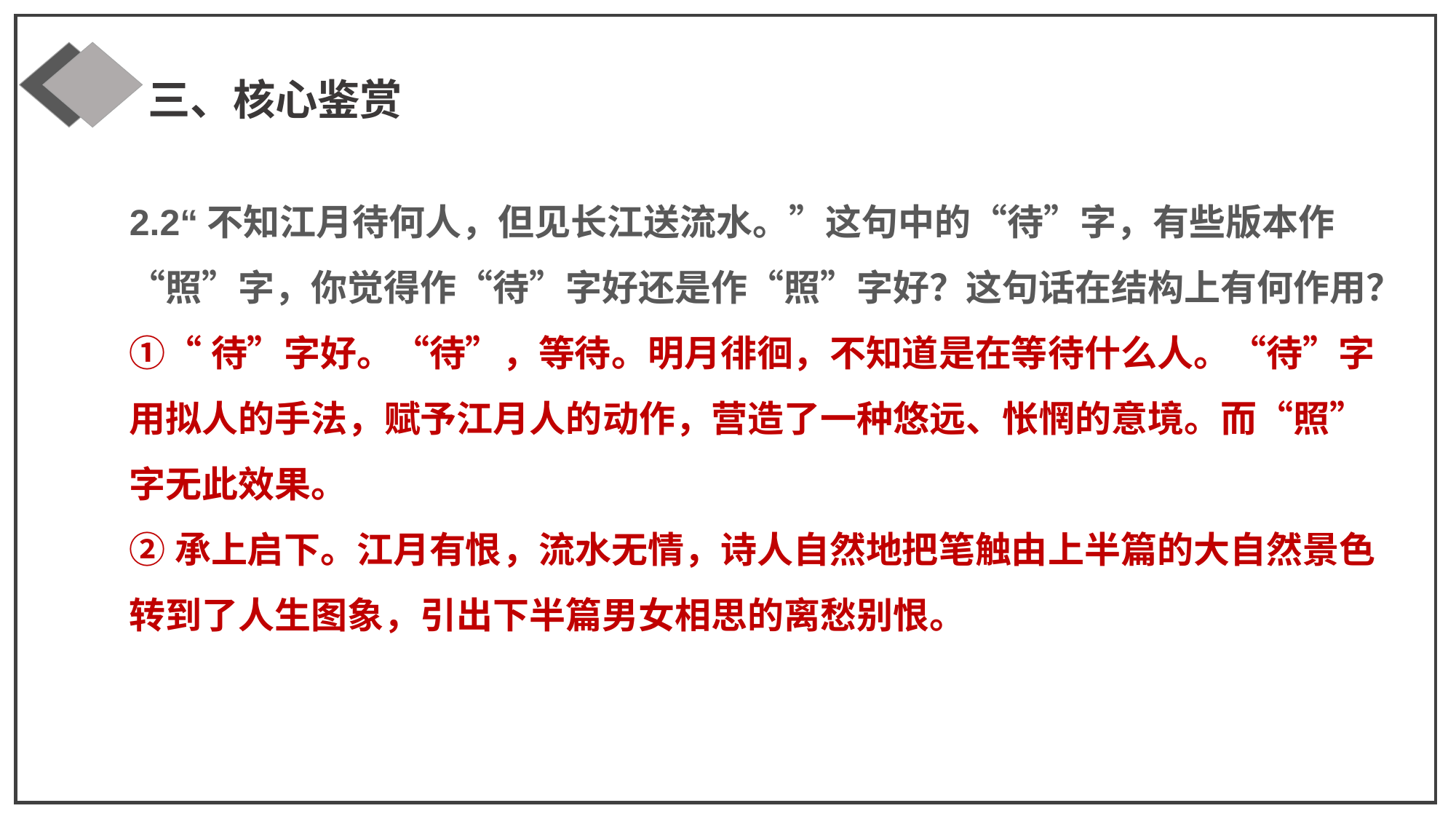

三、核心鉴赏
2.2“不知江月待何人，但见长江送流水。”这句中的“待”字，有些版本作“照”字，你觉得作“待”字好还是作“照”字好？这句话在结构上有何作用？
①“待”字好。“待”，等待。明月徘徊，不知道是在等待什么人。“待”字用拟人的手法，赋予江月人的动作，营造了一种悠远、怅惘的意境。而“照”字无此效果。
②承上启下。江月有恨，流水无情，诗人自然地把笔触由上半篇的大自然景色转到了人生图象，引出下半篇男女相思的离愁别恨。